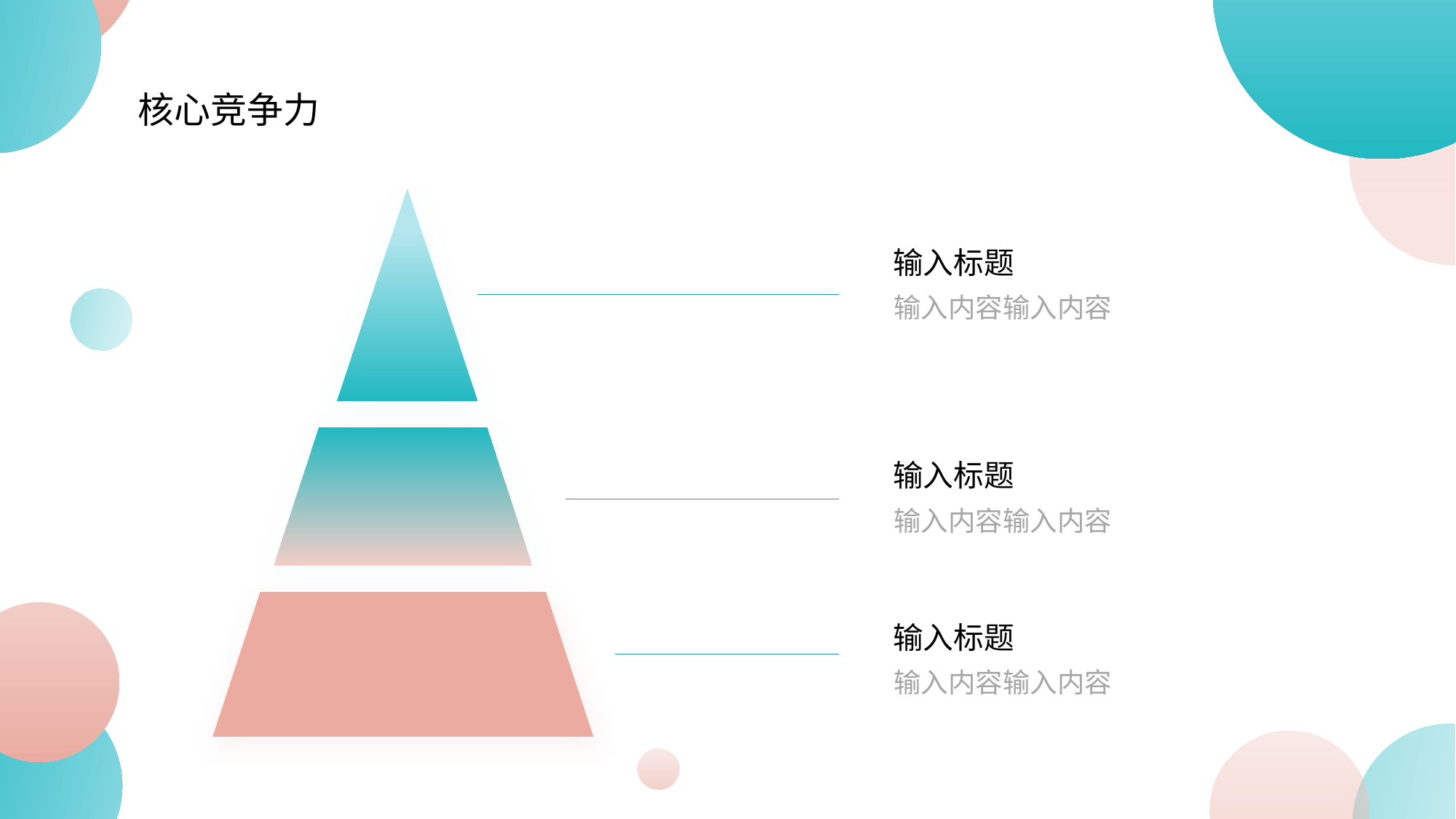

核心竞争力

输入标题
输入内容输入内容

输入标题
输入内容输入内容

输入标题
输入内容输入内容